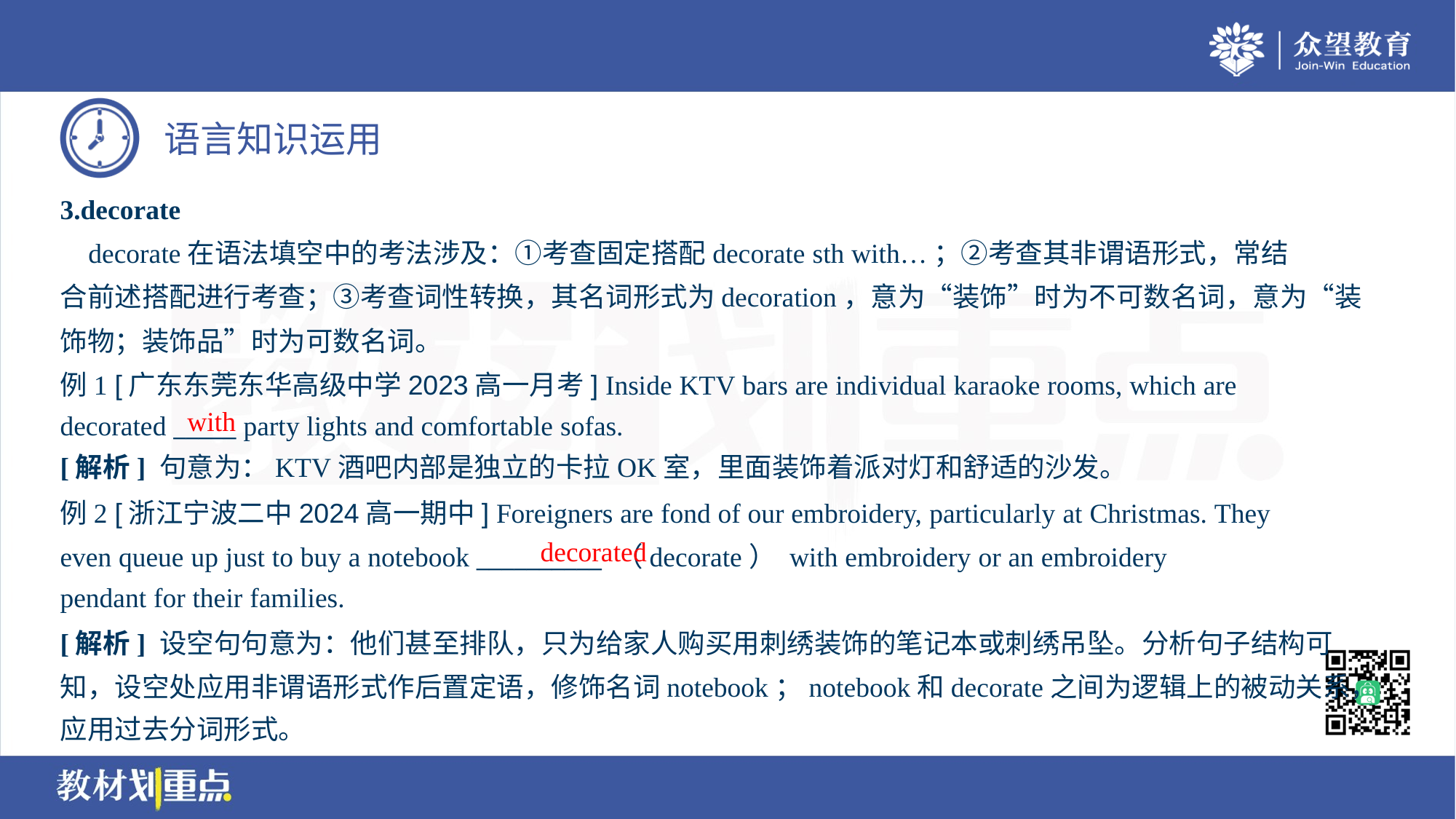

3.decorate
    decorate在语法填空中的考法涉及：①考查固定搭配decorate sth with…；②考查其非谓语形式，常结
合前述搭配进行考查；③考查词性转换，其名词形式为decoration，意为“装饰”时为不可数名词，意为“装
饰物；装饰品”时为可数名词。
例1 [广东东莞东华高级中学2023高一月考] Inside KTV bars are individual karaoke rooms, which are
decorated _____ party lights and comfortable sofas.
with
[解析] 句意为：KTV酒吧内部是独立的卡拉OK室，里面装饰着派对灯和舒适的沙发。
例2 [浙江宁波二中2024高一期中] Foreigners are fond of our embroidery, particularly at Christmas. They
even queue up just to buy a notebook __________ （decorate） with embroidery or an embroidery
pendant for their families.
decorated
[解析] 设空句句意为：他们甚至排队，只为给家人购买用刺绣装饰的笔记本或刺绣吊坠。分析句子结构可
知，设空处应用非谓语形式作后置定语，修饰名词notebook；notebook和decorate之间为逻辑上的被动关系，
应用过去分词形式。